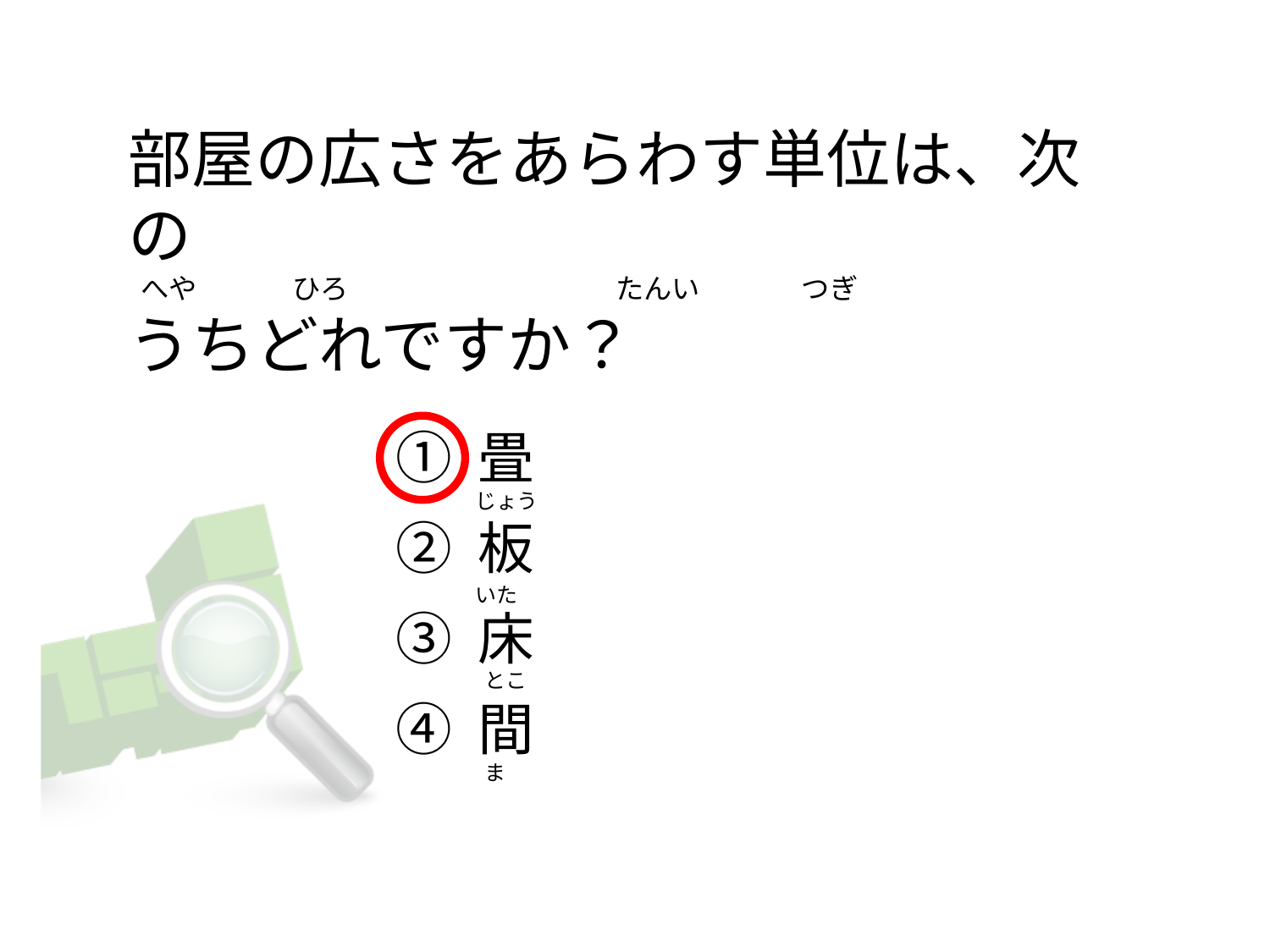

# 部屋の広さをあらわす単位は、次の   へや               ひろ                                          たんい                つぎ  うちどれですか？

① 畳
② 板
③ 床
④ 間
じょう
いた
 とこ
 ま